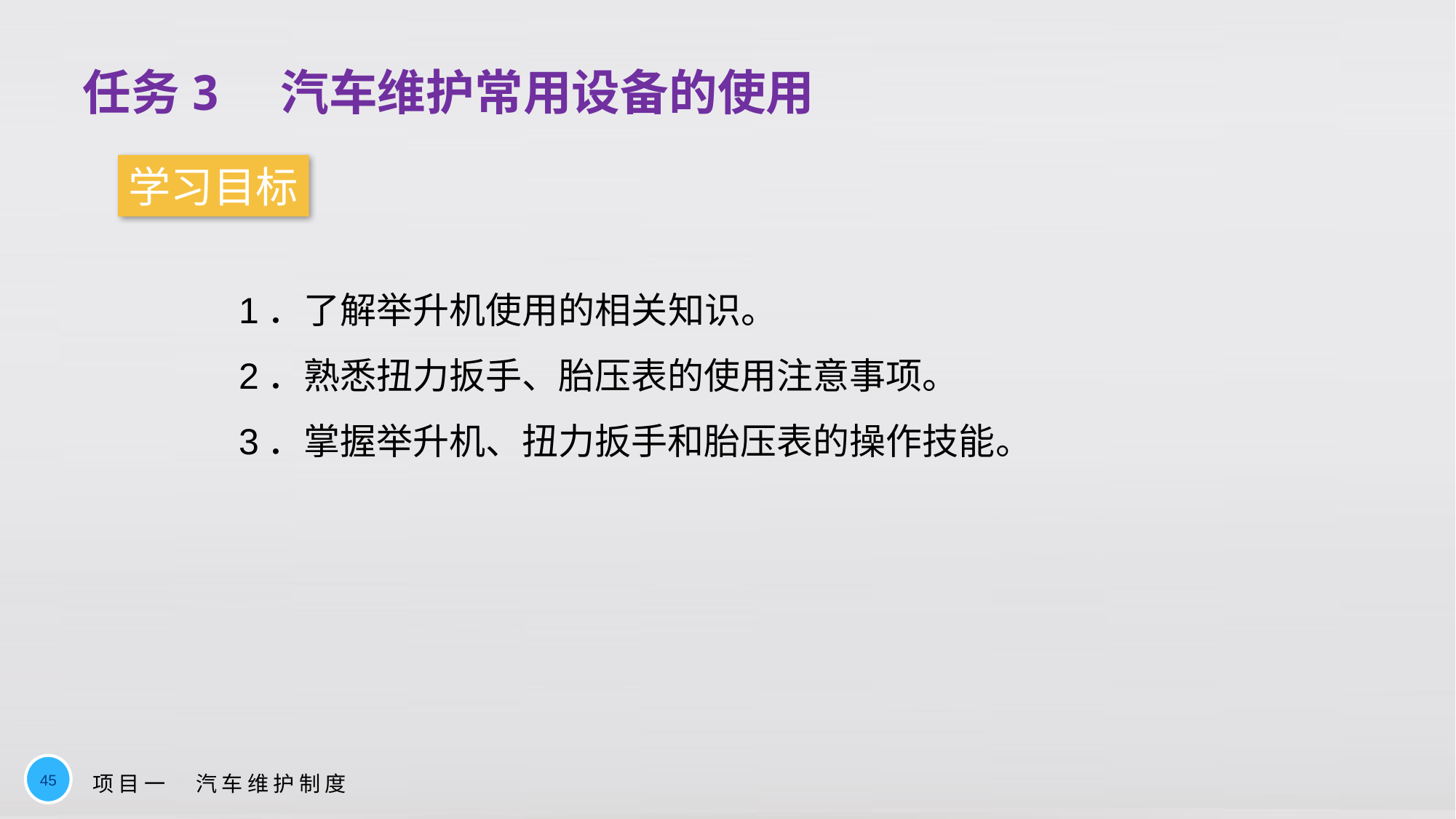

任务3　汽车维护常用设备的使用
学习目标
1．了解举升机使用的相关知识。
2．熟悉扭力扳手、胎压表的使用注意事项。
3．掌握举升机、扭力扳手和胎压表的操作技能。
45